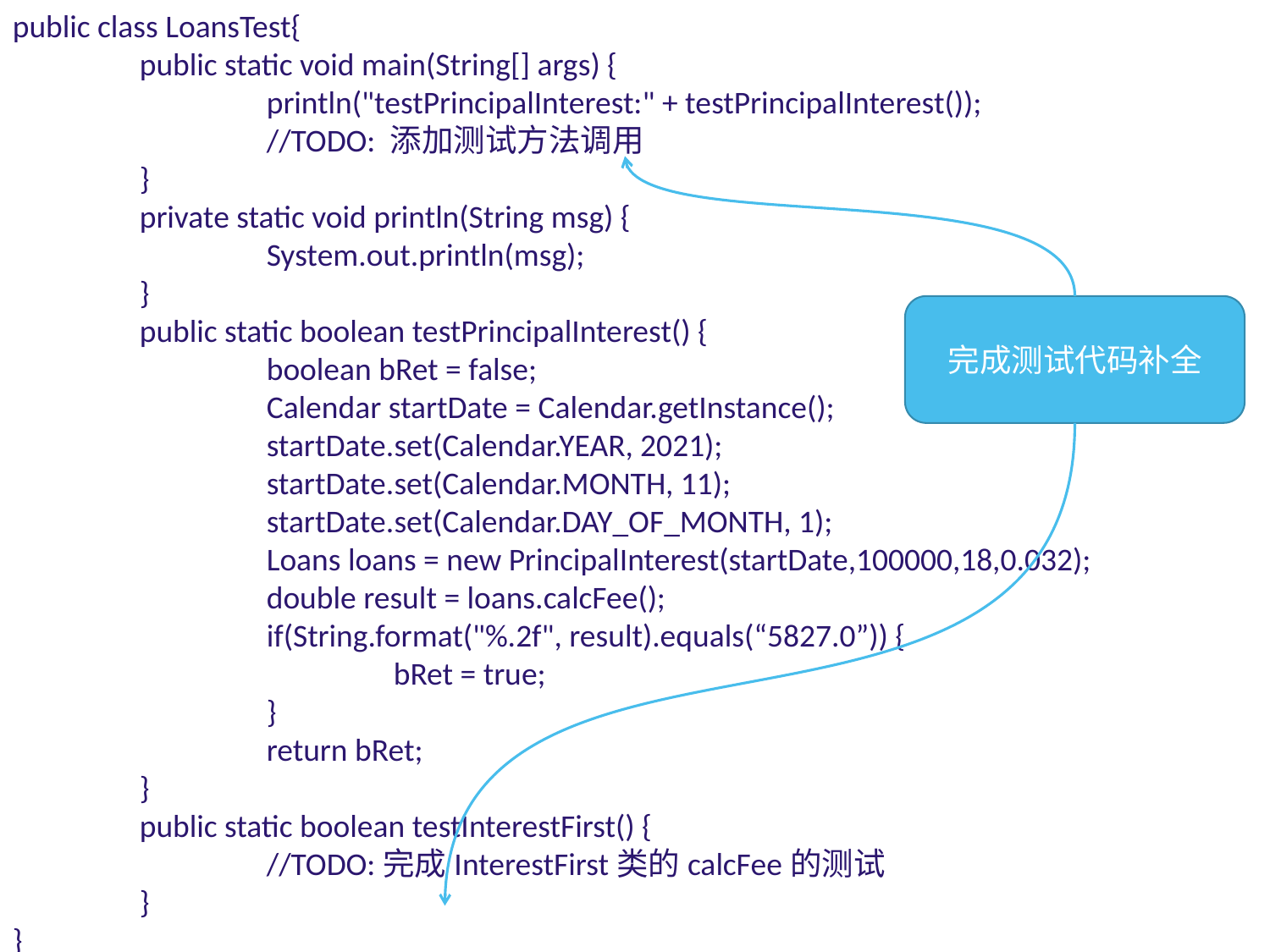

public class LoansTest{
	public static void main(String[] args) {
		println("testPrincipalInterest:" + testPrincipalInterest());
		//TODO: 添加测试方法调用
	}
	private static void println(String msg) {
		System.out.println(msg);
	}
	public static boolean testPrincipalInterest() {
		boolean bRet = false;
		Calendar startDate = Calendar.getInstance();
		startDate.set(Calendar.YEAR, 2021);
		startDate.set(Calendar.MONTH, 11);
		startDate.set(Calendar.DAY_OF_MONTH, 1);
		Loans loans = new PrincipalInterest(startDate,100000,18,0.032);
		double result = loans.calcFee();
		if(String.format("%.2f", result).equals(“5827.0”)) {
			bRet = true;
		}
		return bRet;
	}
	public static boolean testInterestFirst() {
		//TODO:完成InterestFirst类的calcFee的测试
	}
}
完成测试代码补全